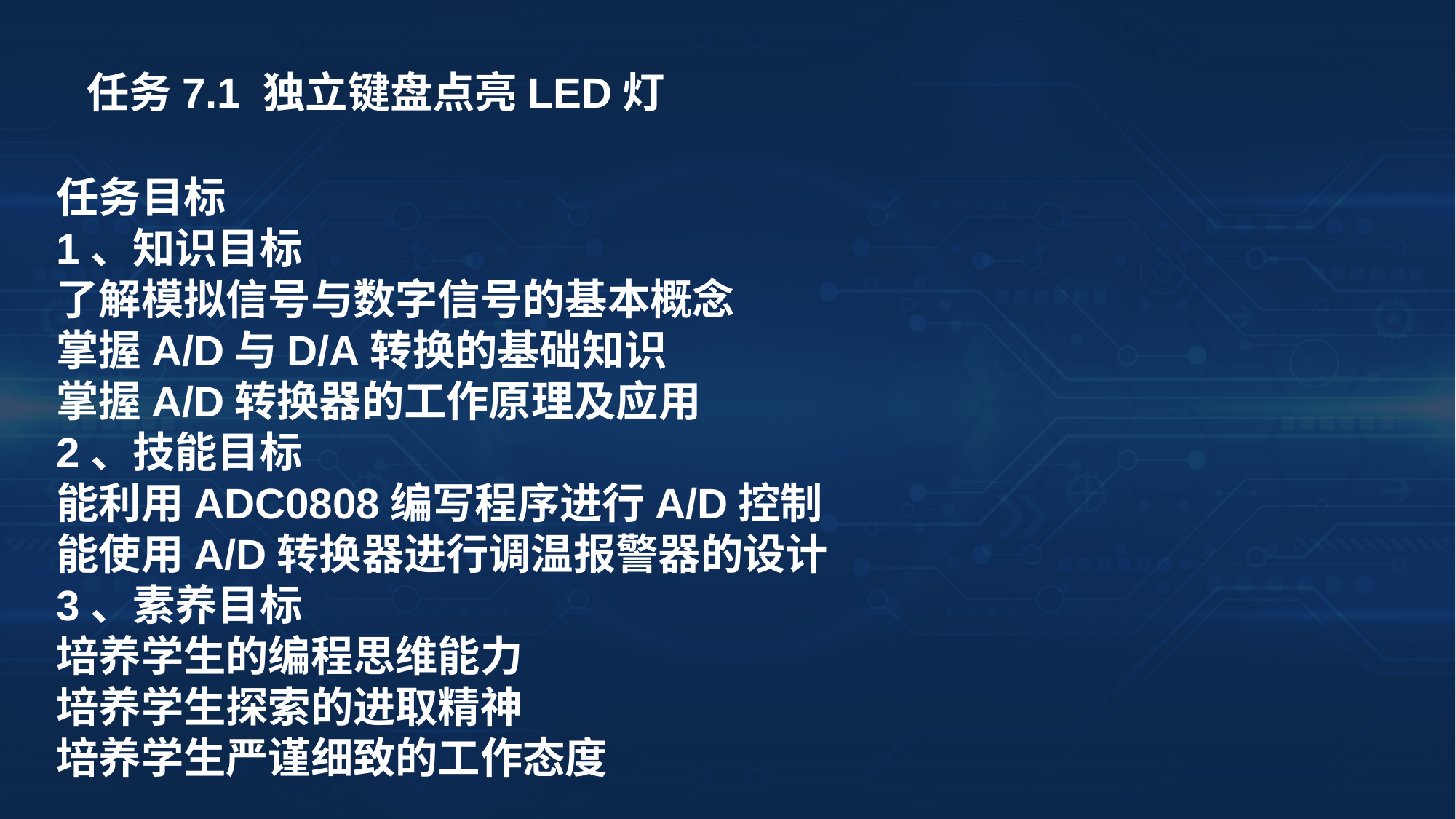

任务7.1 独立键盘点亮LED灯
任务目标
1、知识目标
了解模拟信号与数字信号的基本概念
掌握A/D与D/A转换的基础知识
掌握A/D转换器的工作原理及应用
2、技能目标
能利用ADC0808编写程序进行A/D控制
能使用A/D转换器进行调温报警器的设计
3、素养目标
培养学生的编程思维能力
培养学生探索的进取精神
培养学生严谨细致的工作态度